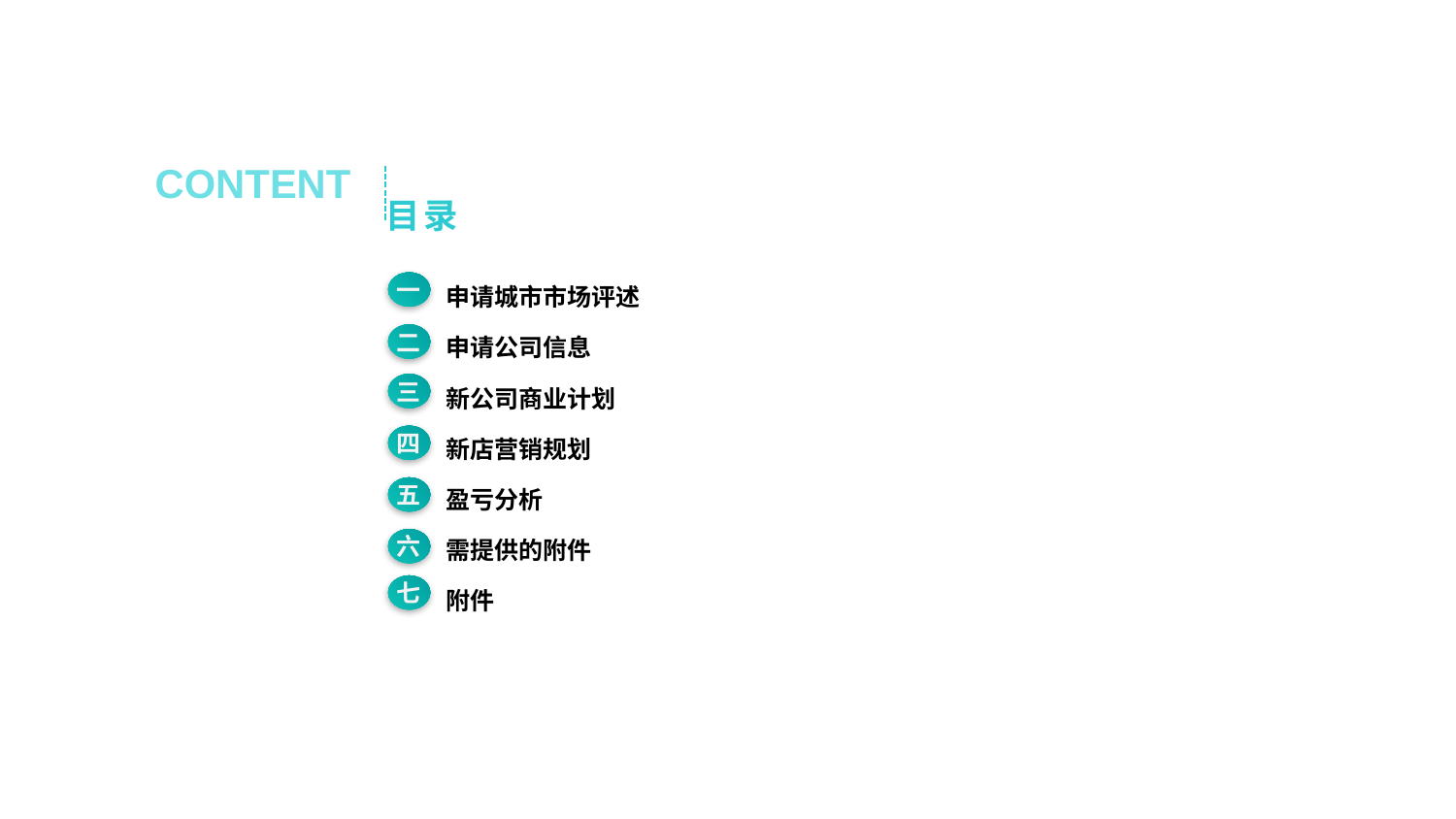

CONTENT

目录
申请城市市场评述
申请公司信息
新公司商业计划
新店营销规划
盈亏分析
需提供的附件
附件
一
二
三
四
五
六
七